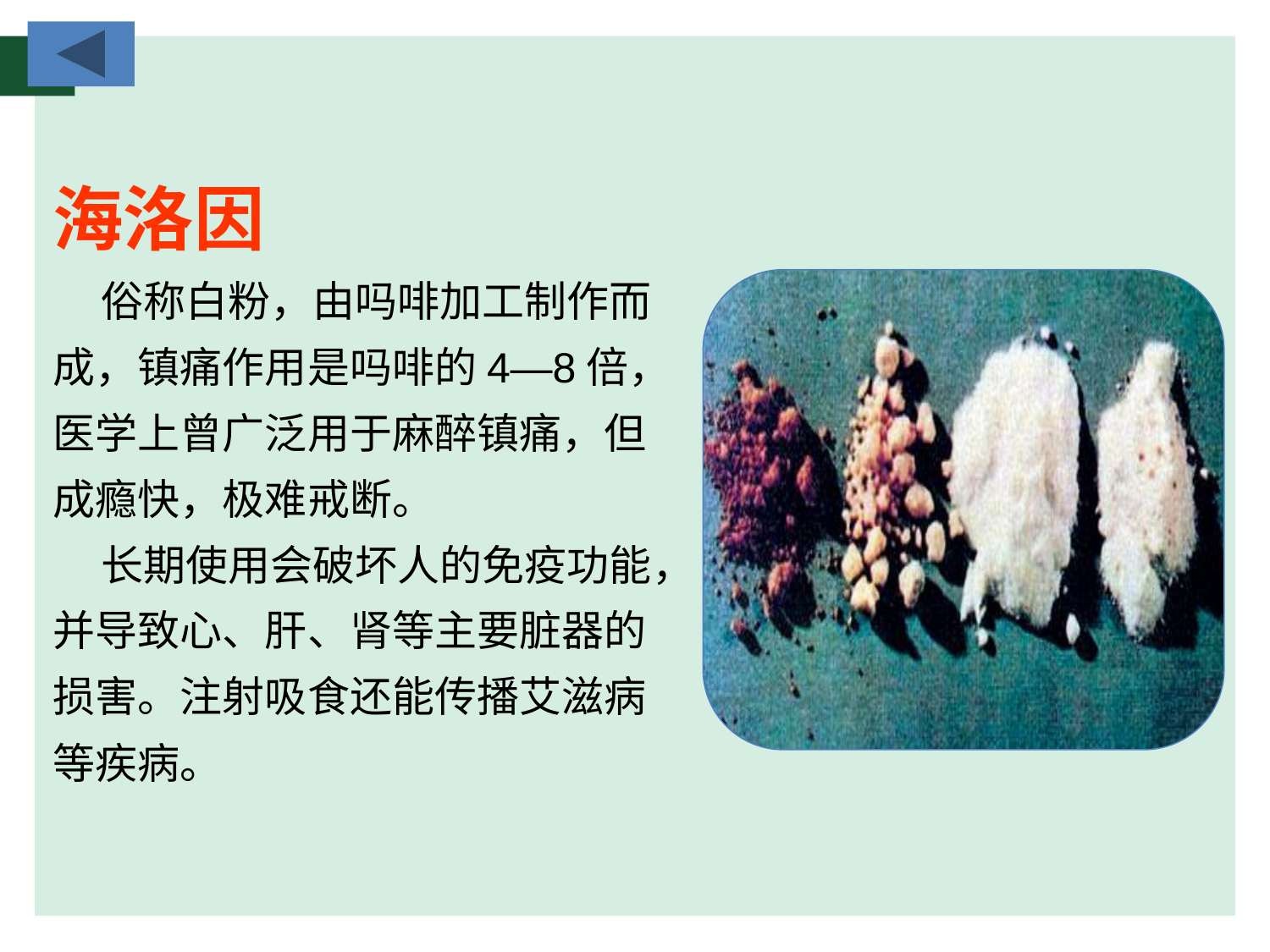

海洛因
    俗称白粉，由吗啡加工制作而成，镇痛作用是吗啡的4—8倍，医学上曾广泛用于麻醉镇痛，但成瘾快，极难戒断。
    长期使用会破坏人的免疫功能，并导致心、肝、肾等主要脏器的损害。注射吸食还能传播艾滋病等疾病。